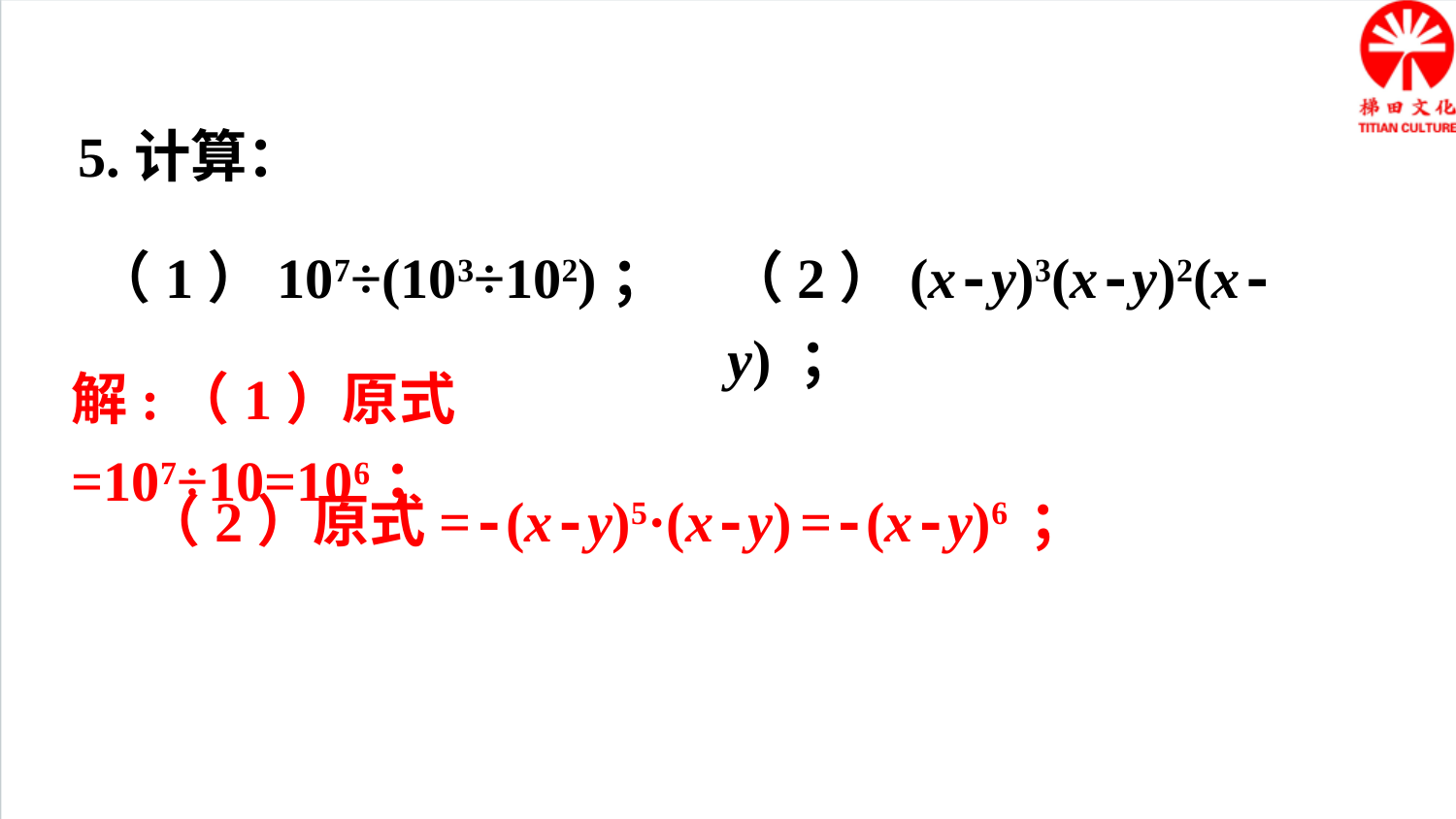

5.计算：
（1）107÷(103÷102)；
（2）(x-y)3(x-y)2(x-y) ；
解:（1）原式=107÷10=106；
（2）原式=-(x-y)5·(x-y) =-(x-y)6 ；